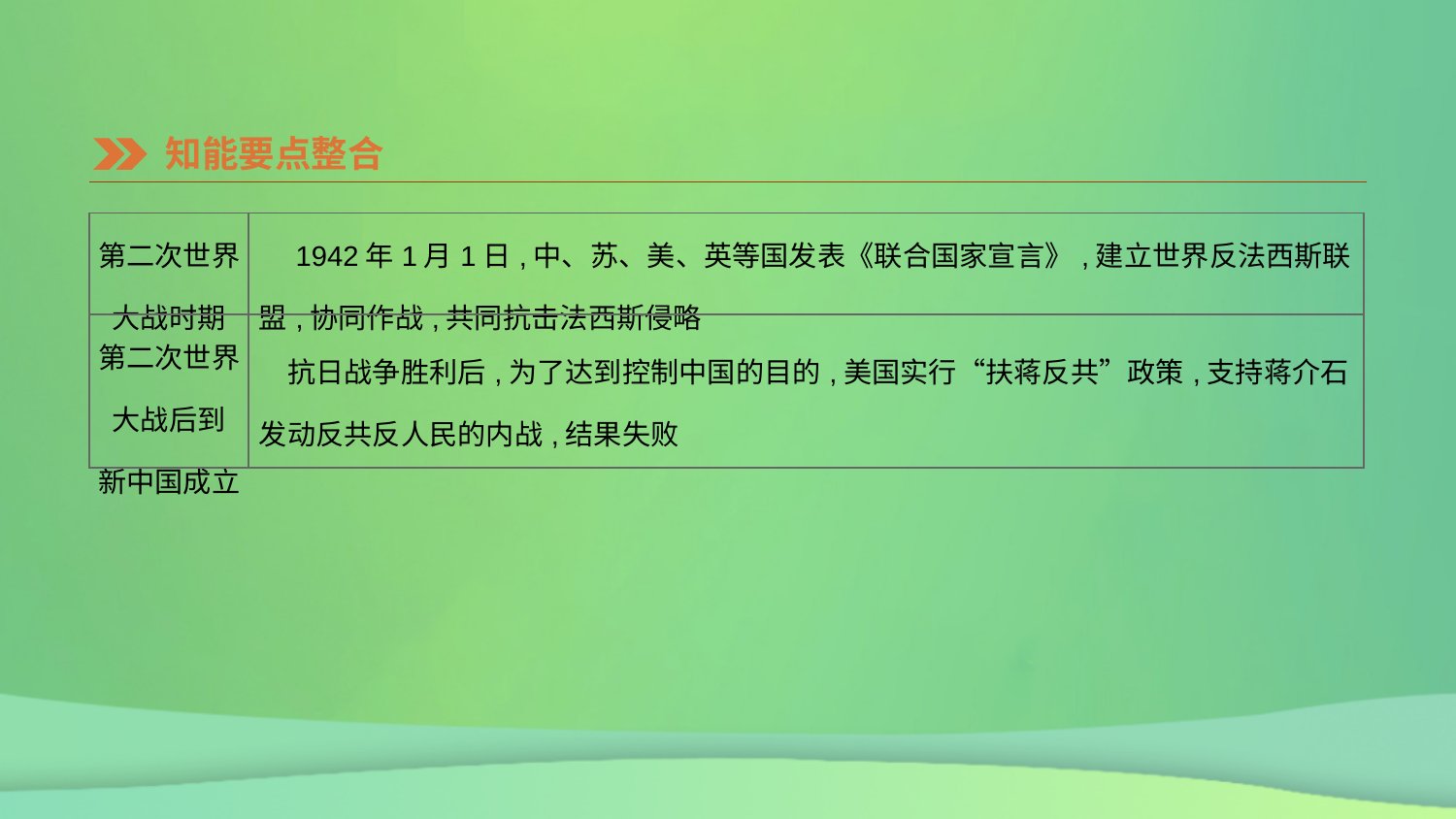

知能要点整合

| 第二次世界 大战时期 | 1942年1月1日,中、苏、美、英等国发表《联合国家宣言》,建立世界反法西斯联盟,协同作战,共同抗击法西斯侵略 |
| --- | --- |
| 第二次世界 大战后到 新中国成立 | 抗日战争胜利后,为了达到控制中国的目的,美国实行“扶蒋反共”政策,支持蒋介石发动反共反人民的内战,结果失败 |